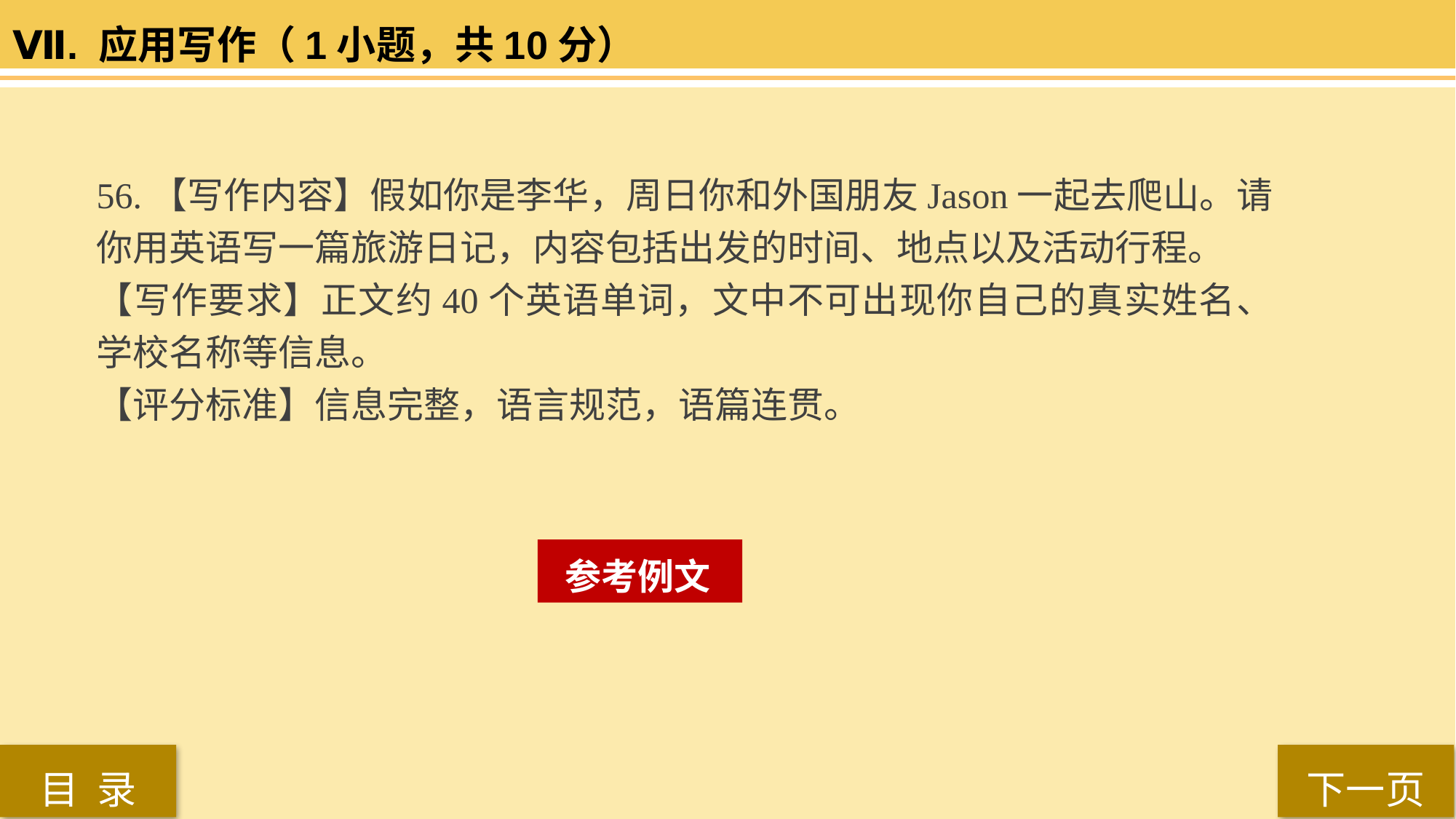

Ⅶ. 应用写作（1小题，共10分）
56.【写作内容】假如你是李华，周日你和外国朋友Jason一起去爬山。请你用英语写一篇旅游日记，内容包括出发的时间、地点以及活动行程。
【写作要求】正文约40个英语单词，文中不可出现你自己的真实姓名、学校名称等信息。
【评分标准】信息完整，语言规范，语篇连贯。
 参考例文